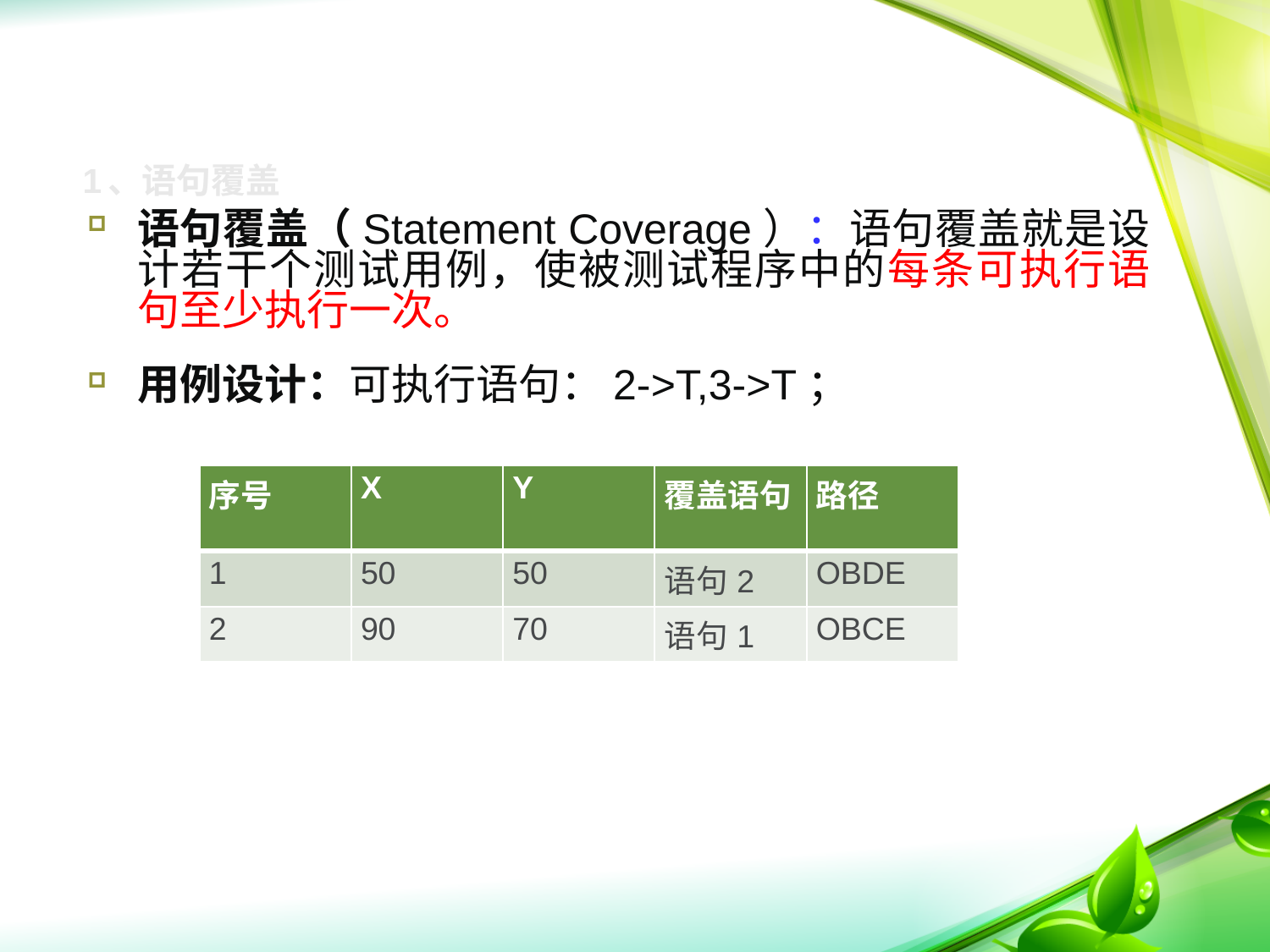

# 1、语句覆盖
语句覆盖（Statement Coverage）：语句覆盖就是设计若干个测试用例，使被测试程序中的每条可执行语句至少执行一次。
用例设计：可执行语句：2->T,3->T；

| 序号 | X | Y | 覆盖语句 | 路径 |
| --- | --- | --- | --- | --- |
| 1 | 50 | 50 | 语句2 | OBDE |
| 2 | 90 | 70 | 语句1 | OBCE |